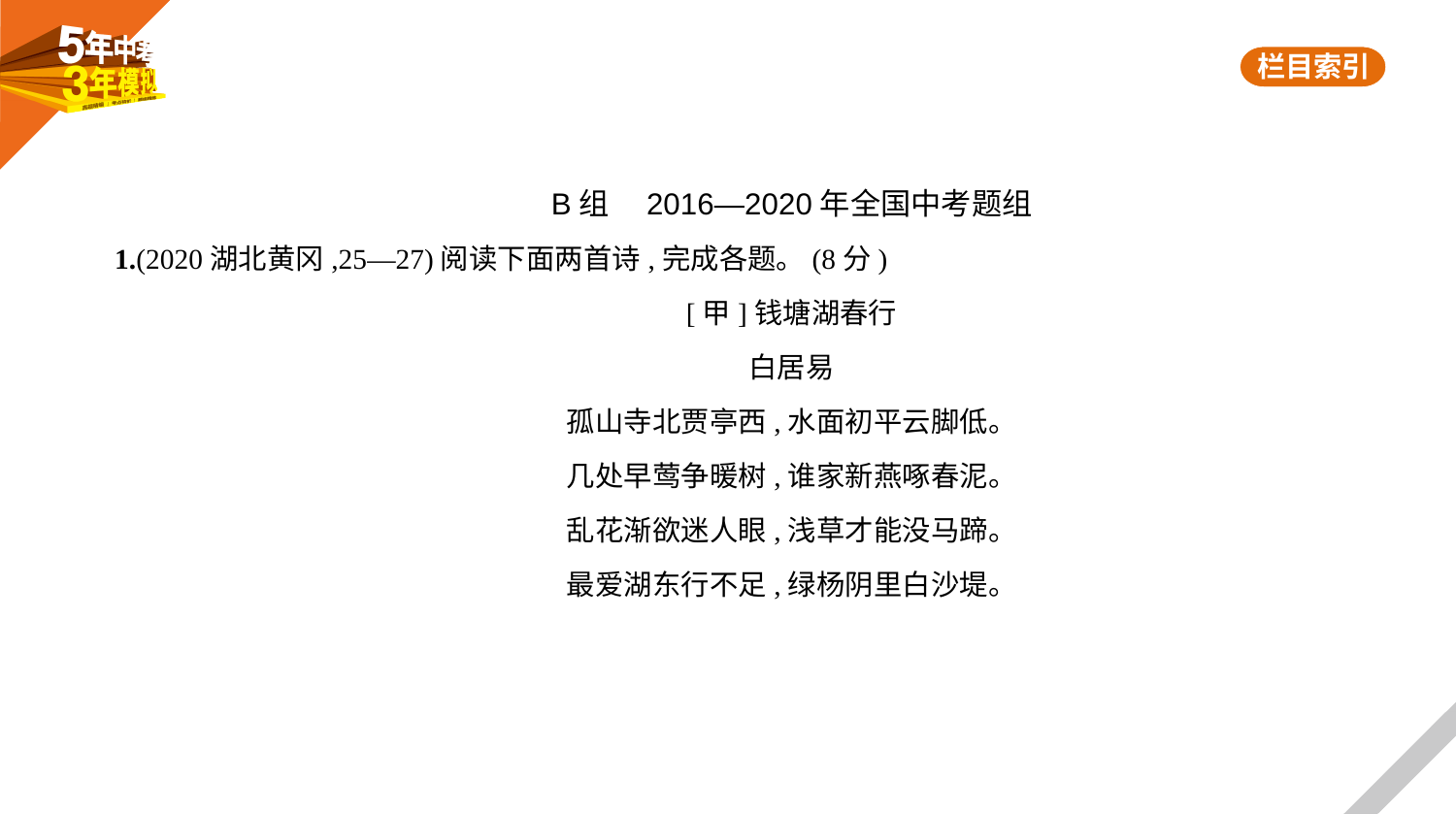

B组　2016—2020年全国中考题组
1.(2020湖北黄冈,25—27)阅读下面两首诗,完成各题。(8分)
[甲]钱塘湖春行
白居易
孤山寺北贾亭西,水面初平云脚低。
几处早莺争暖树,谁家新燕啄春泥。
乱花渐欲迷人眼,浅草才能没马蹄。
最爱湖东行不足,绿杨阴里白沙堤。